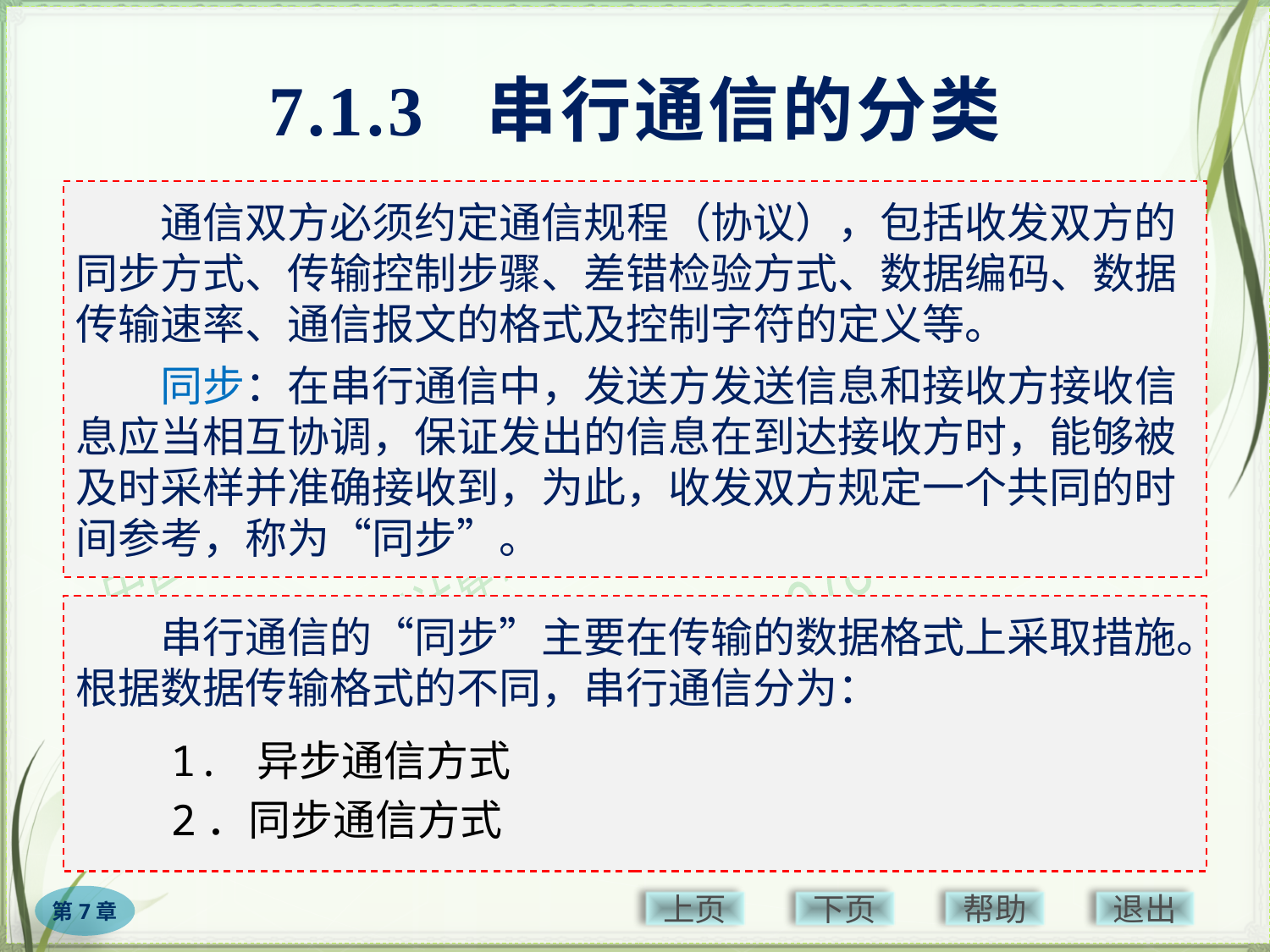

# 7.1.3  串行通信的分类
　　通信双方必须约定通信规程（协议），包括收发双方的同步方式、传输控制步骤、差错检验方式、数据编码、数据传输速率、通信报文的格式及控制字符的定义等。
　　同步：在串行通信中，发送方发送信息和接收方接收信息应当相互协调，保证发出的信息在到达接收方时，能够被及时采样并准确接收到，为此，收发双方规定一个共同的时间参考，称为“同步”。
　　串行通信的“同步”主要在传输的数据格式上采取措施。根据数据传输格式的不同，串行通信分为：

　　1. 异步通信方式
　　2．同步通信方式